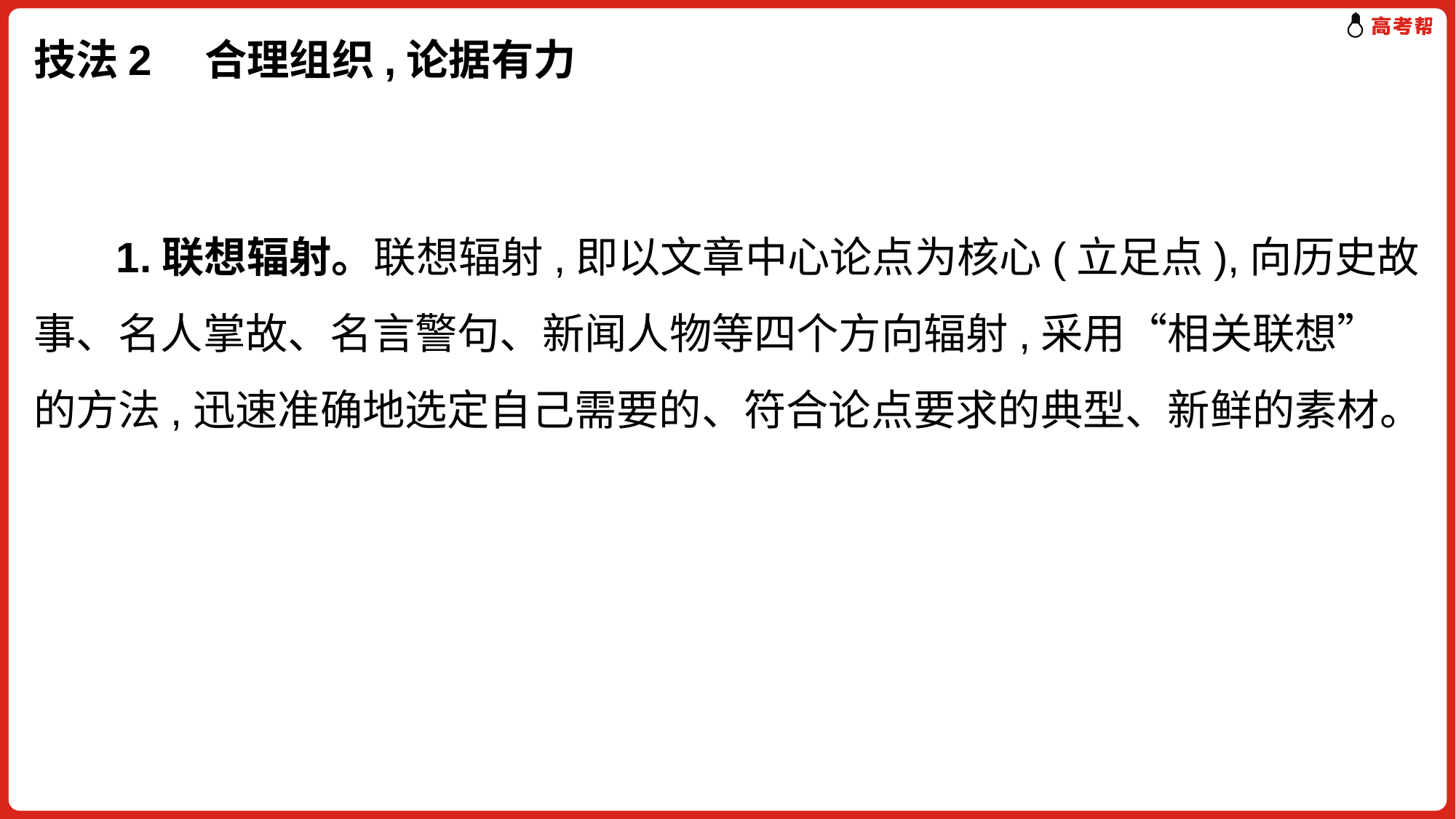

# 技法2　合理组织,论据有力
       1.联想辐射。联想辐射,即以文章中心论点为核心(立足点),向历史故事、名人掌故、名言警句、新闻人物等四个方向辐射,采用“相关联想”的方法,迅速准确地选定自己需要的、符合论点要求的典型、新鲜的素材。